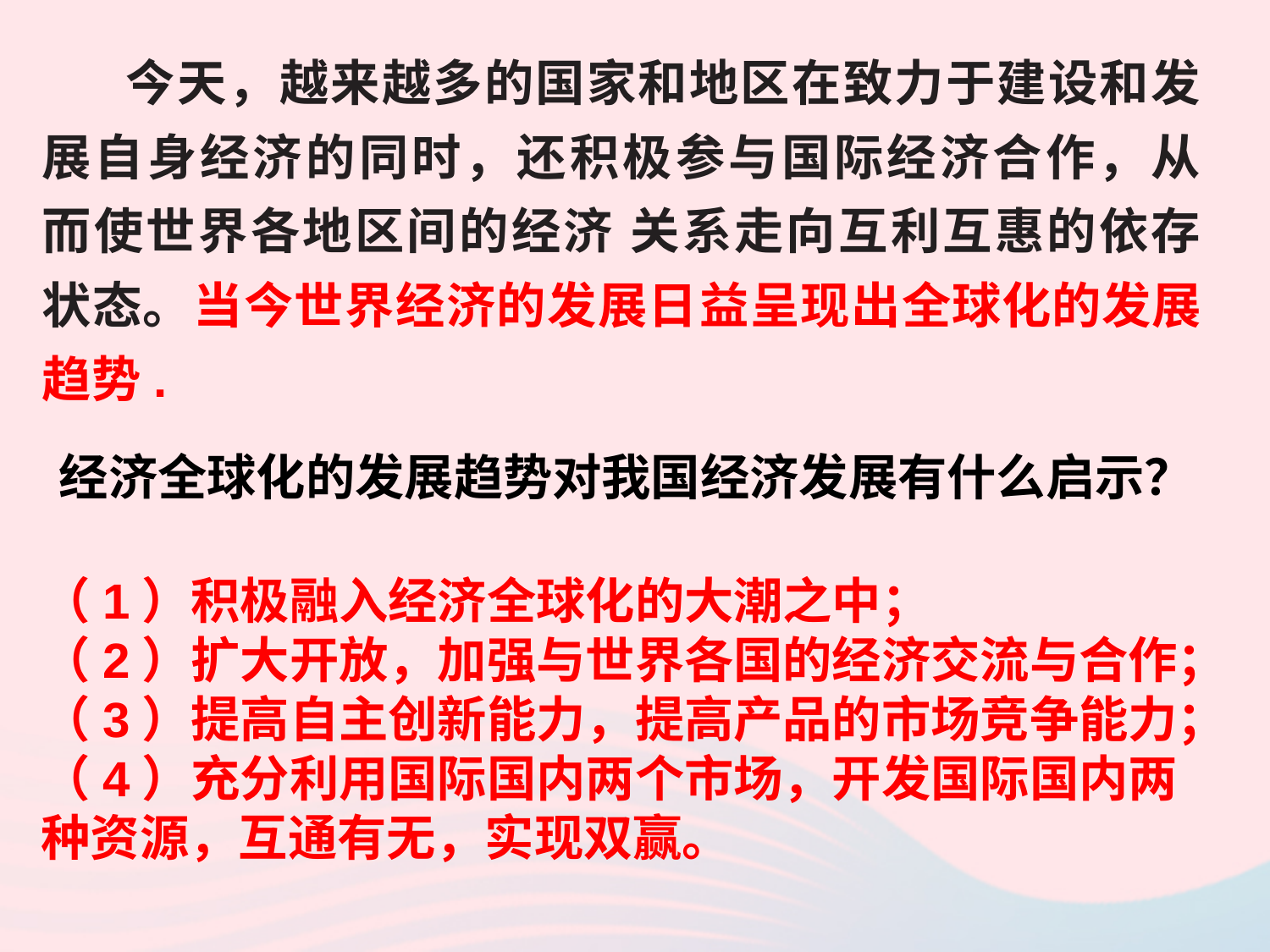

今天，越来越多的国家和地区在致力于建设和发展自身经济的同时，还积极参与国际经济合作，从而使世界各地区间的经济 关系走向互利互惠的依存状态。当今世界经济的发展日益呈现出全球化的发展趋势.
经济全球化的发展趋势对我国经济发展有什么启示？
（1）积极融入经济全球化的大潮之中；
（2）扩大开放，加强与世界各国的经济交流与合作；
（3）提高自主创新能力，提高产品的市场竞争能力；
（4）充分利用国际国内两个市场，开发国际国内两种资源，互通有无，实现双赢。